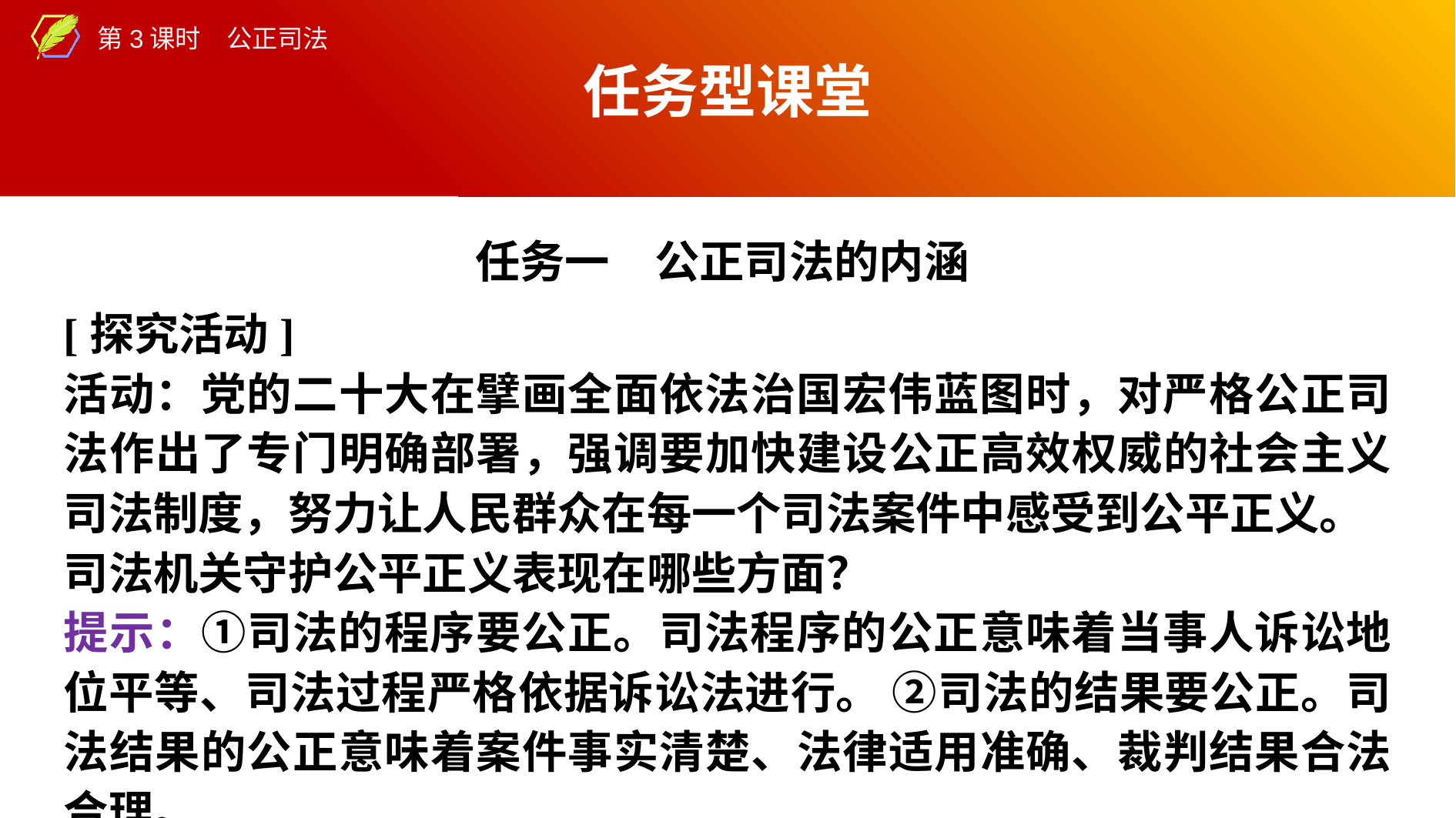

任务型课堂
任务一　公正司法的内涵
[探究活动]
活动：党的二十大在擘画全面依法治国宏伟蓝图时，对严格公正司法作出了专门明确部署，强调要加快建设公正高效权威的社会主义司法制度，努力让人民群众在每一个司法案件中感受到公平正义。
司法机关守护公平正义表现在哪些方面？
提示：①司法的程序要公正。司法程序的公正意味着当事人诉讼地位平等、司法过程严格依据诉讼法进行。 ②司法的结果要公正。司法结果的公正意味着案件事实清楚、法律适用准确、裁判结果合法合理。